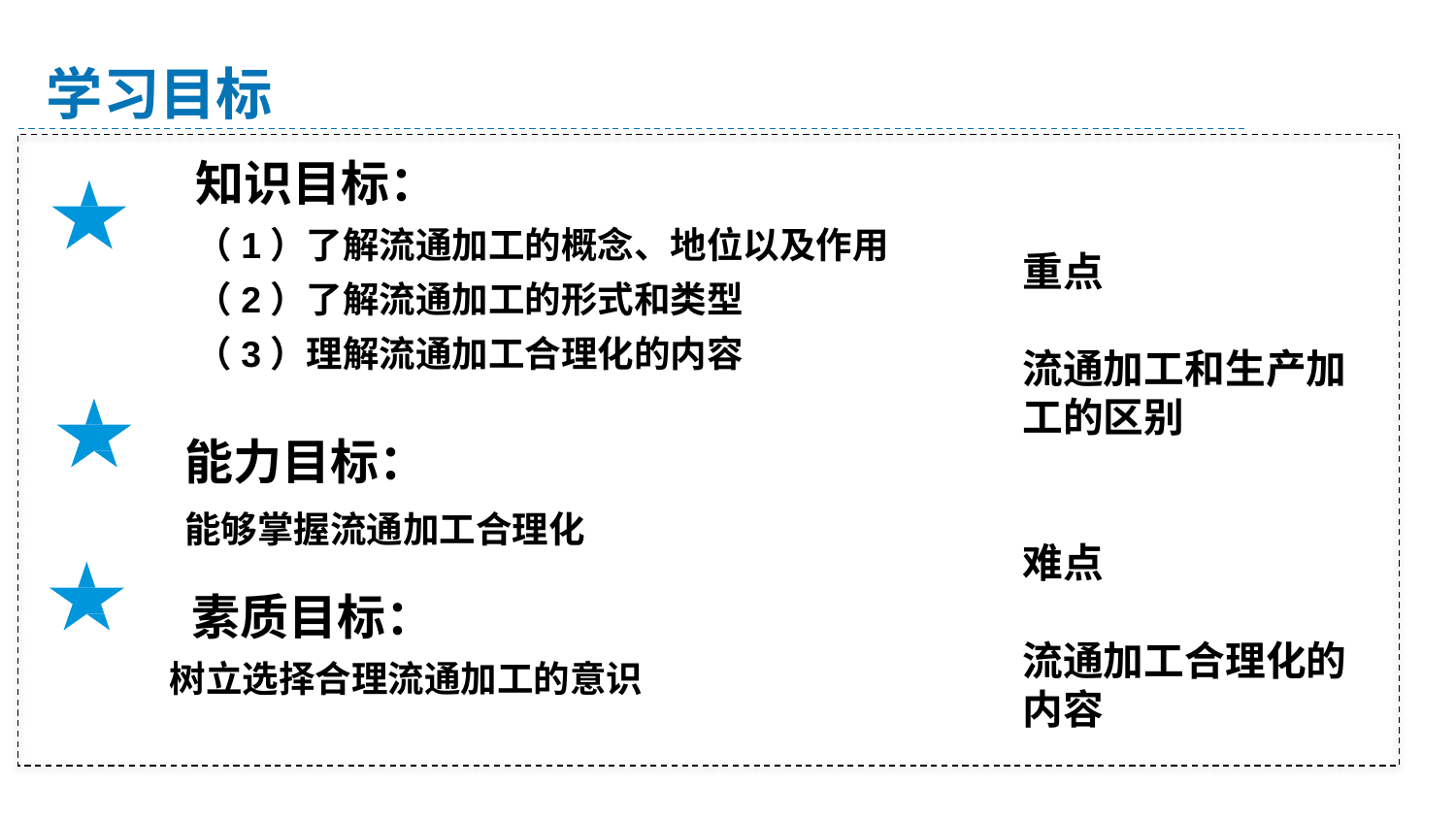

学习目标

知识目标：
（1）了解流通加工的概念、地位以及作用
（2）了解流通加工的形式和类型
（3）理解流通加工合理化的内容

重点

流通加工和生产加工的区别

难点

流通加工合理化的内容

能力目标：
能够掌握流通加工合理化

素质目标：
            树立选择合理流通加工的意识